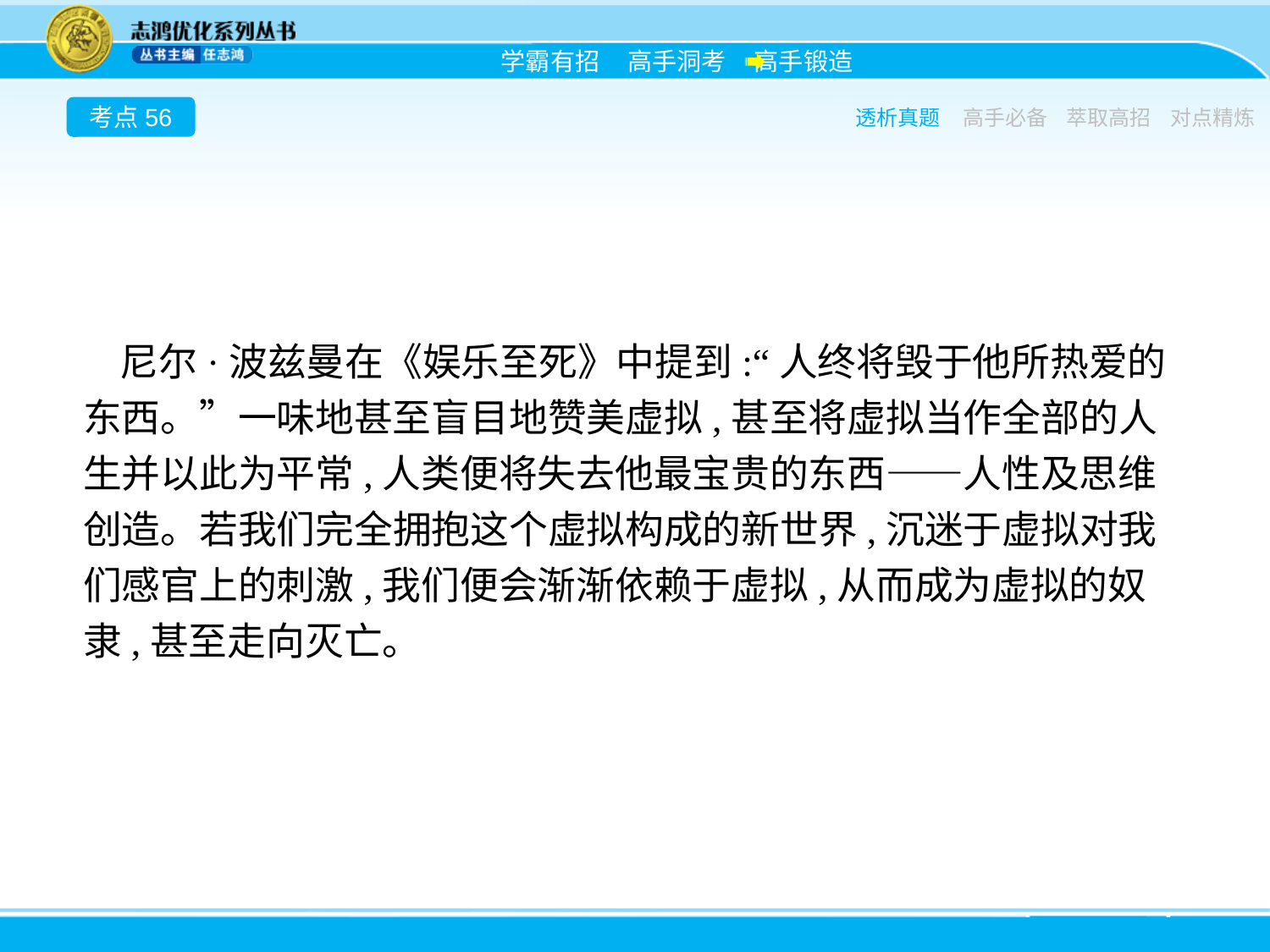

考点56
透析真题
高手必备
萃取高招
对点精炼
尼尔·波兹曼在《娱乐至死》中提到:“人终将毁于他所热爱的东西。”一味地甚至盲目地赞美虚拟,甚至将虚拟当作全部的人生并以此为平常,人类便将失去他最宝贵的东西——人性及思维创造。若我们完全拥抱这个虚拟构成的新世界,沉迷于虚拟对我们感官上的刺激,我们便会渐渐依赖于虚拟,从而成为虚拟的奴隶,甚至走向灭亡。